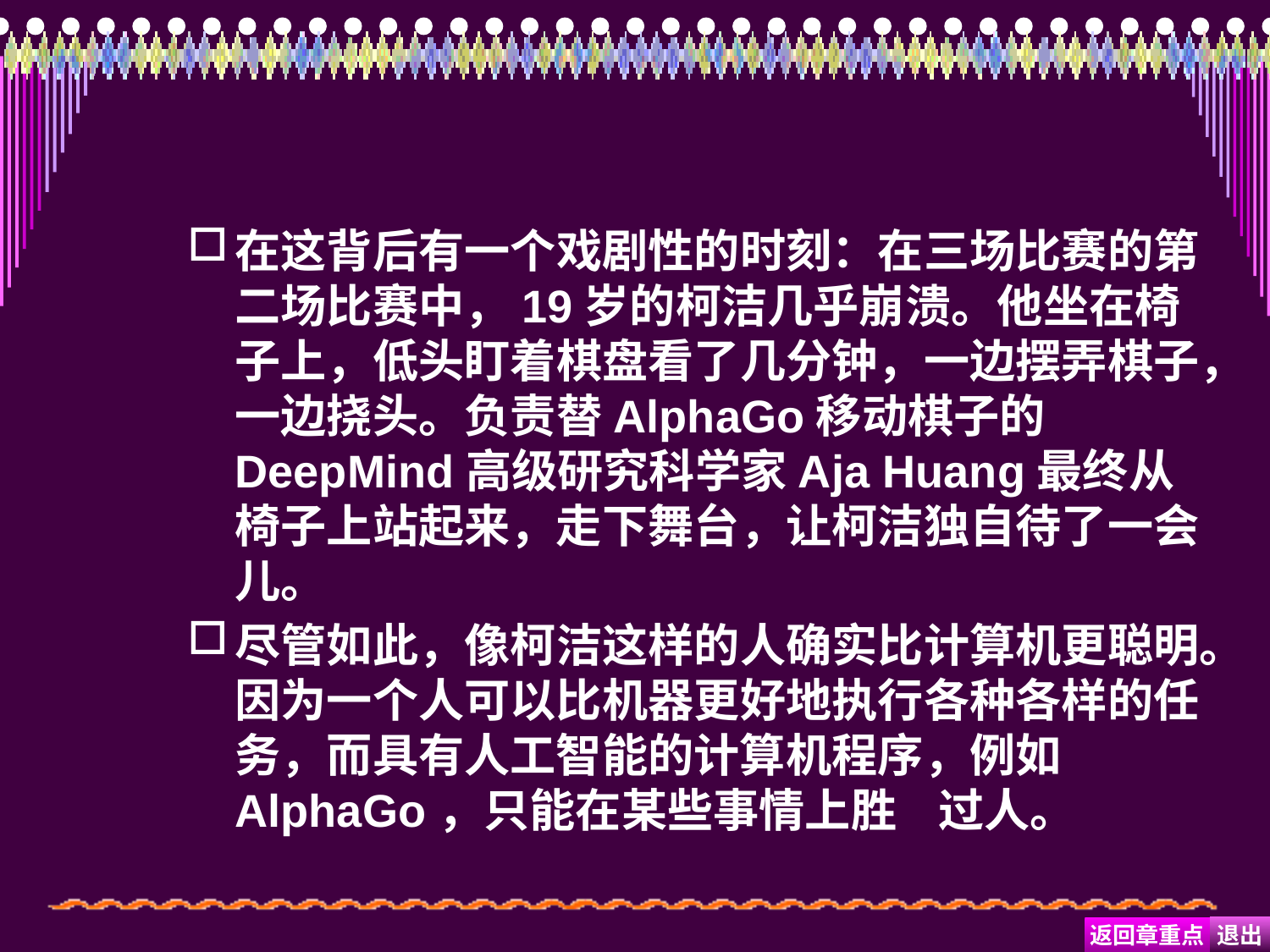

#
在这背后有一个戏剧性的时刻：在三场比赛的第二场比赛中，19岁的柯洁几乎崩溃。他坐在椅子上，低头盯着棋盘看了几分钟，一边摆弄棋子，一边挠头。负责替AlphaGo移动棋子的DeepMind高级研究科学家Aja Huang最终从椅子上站起来，走下舞台，让柯洁独自待了一会儿。
尽管如此，像柯洁这样的人确实比计算机更聪明。因为一个人可以比机器更好地执行各种各样的任务，而具有人工智能的计算机程序，例如AlphaGo，只能在某些事情上胜    过人。